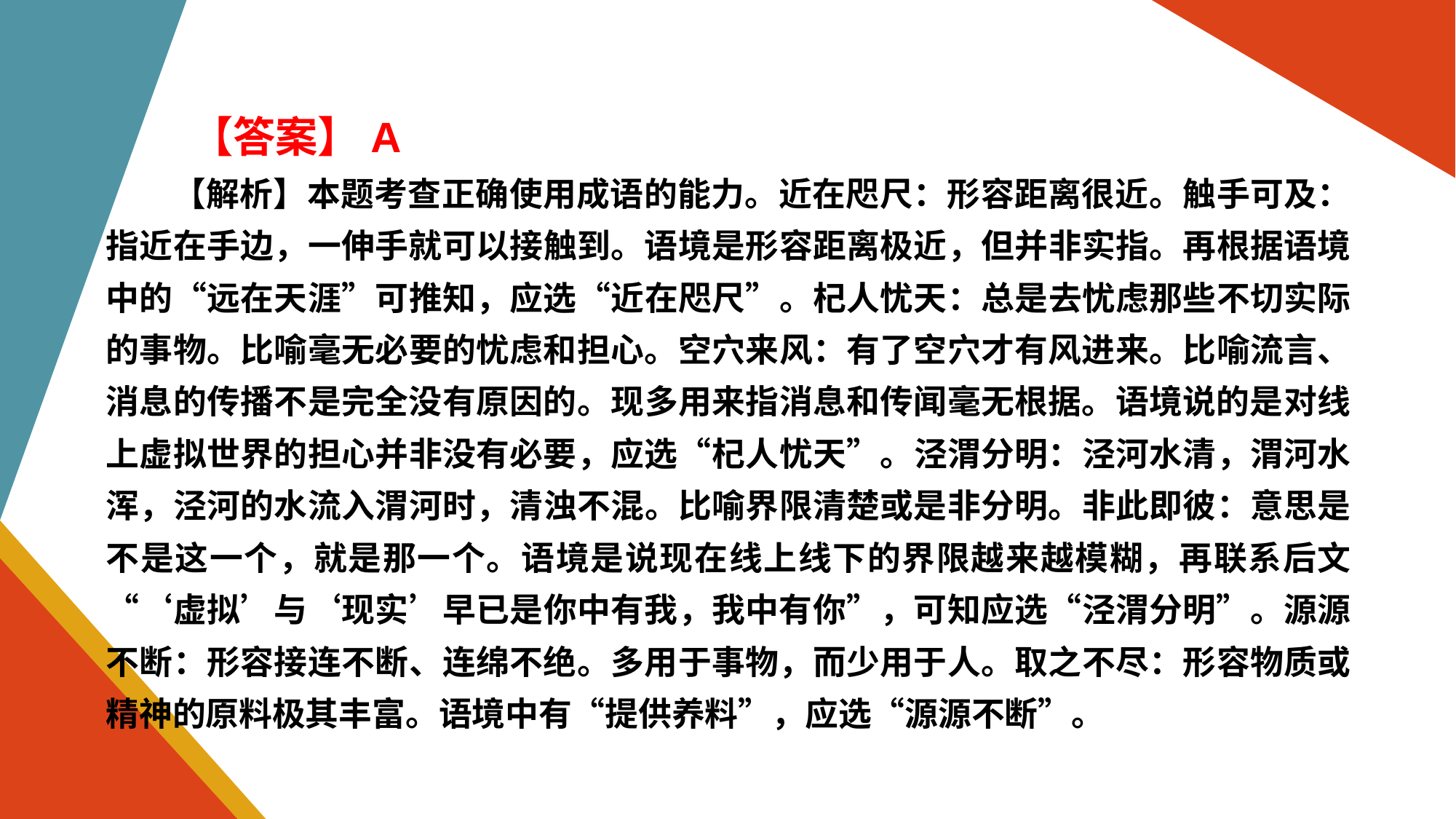

【答案】A
【解析】本题考查正确使用成语的能力。近在咫尺：形容距离很近。触手可及：指近在手边，一伸手就可以接触到。语境是形容距离极近，但并非实指。再根据语境中的“远在天涯”可推知，应选“近在咫尺”。杞人忧天：总是去忧虑那些不切实际的事物。比喻毫无必要的忧虑和担心。空穴来风：有了空穴才有风进来。比喻流言、消息的传播不是完全没有原因的。现多用来指消息和传闻毫无根据。语境说的是对线上虚拟世界的担心并非没有必要，应选“杞人忧天”。泾渭分明：泾河水清，渭河水浑，泾河的水流入渭河时，清浊不混。比喻界限清楚或是非分明。非此即彼：意思是不是这一个，就是那一个。语境是说现在线上线下的界限越来越模糊，再联系后文“‘虚拟’与‘现实’早已是你中有我，我中有你”，可知应选“泾渭分明”。源源不断：形容接连不断、连绵不绝。多用于事物，而少用于人。取之不尽：形容物质或精神的原料极其丰富。语境中有“提供养料”，应选“源源不断”。